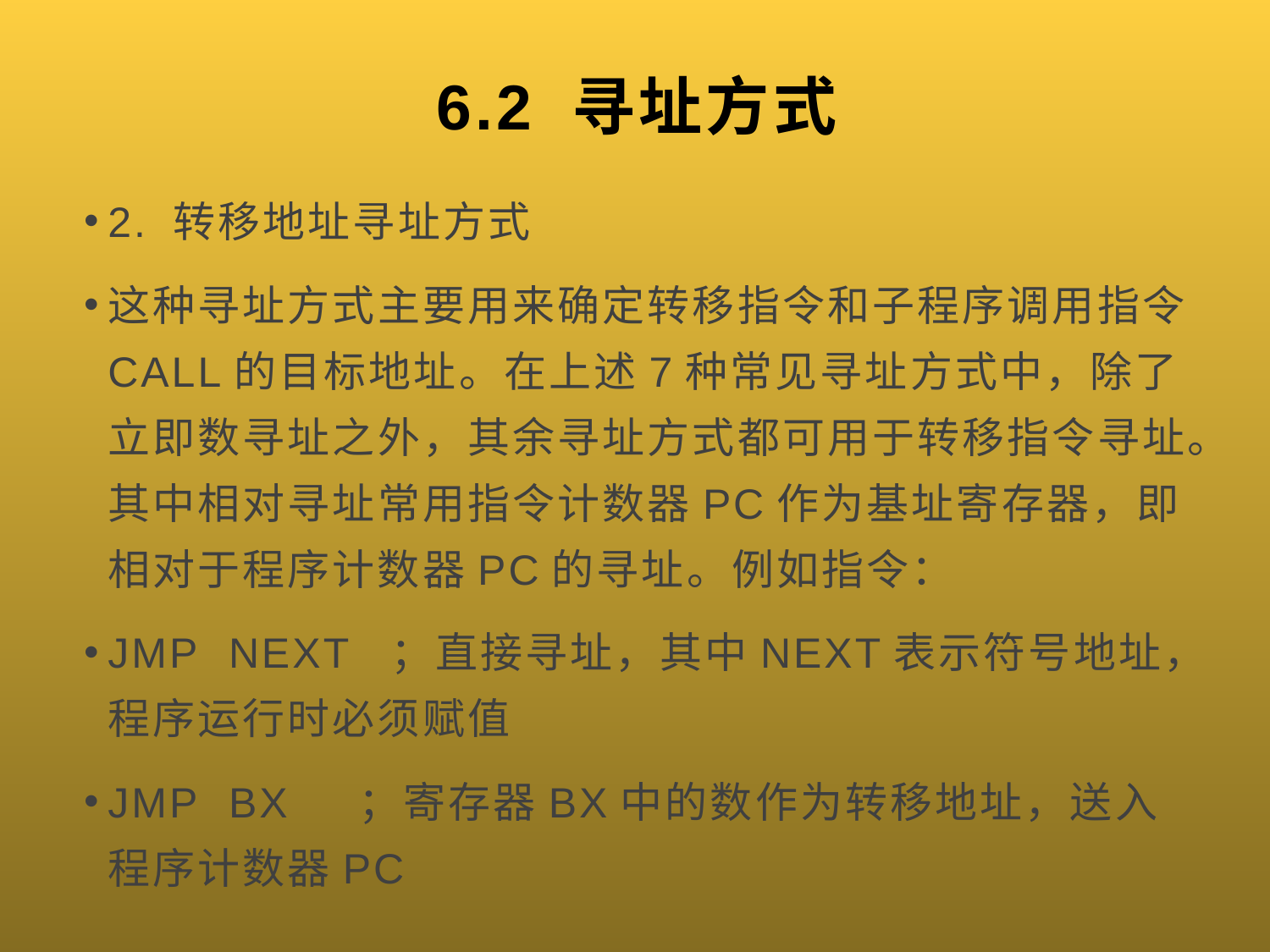

# 6.2 寻址方式
2. 转移地址寻址方式
这种寻址方式主要用来确定转移指令和子程序调用指令CALL的目标地址。在上述7种常见寻址方式中，除了立即数寻址之外，其余寻址方式都可用于转移指令寻址。其中相对寻址常用指令计数器PC作为基址寄存器，即相对于程序计数器PC的寻址。例如指令：
JMP  NEXT  ；直接寻址，其中NEXT表示符号地址，程序运行时必须赋值
JMP  BX    ；寄存器BX中的数作为转移地址，送入程序计数器PC